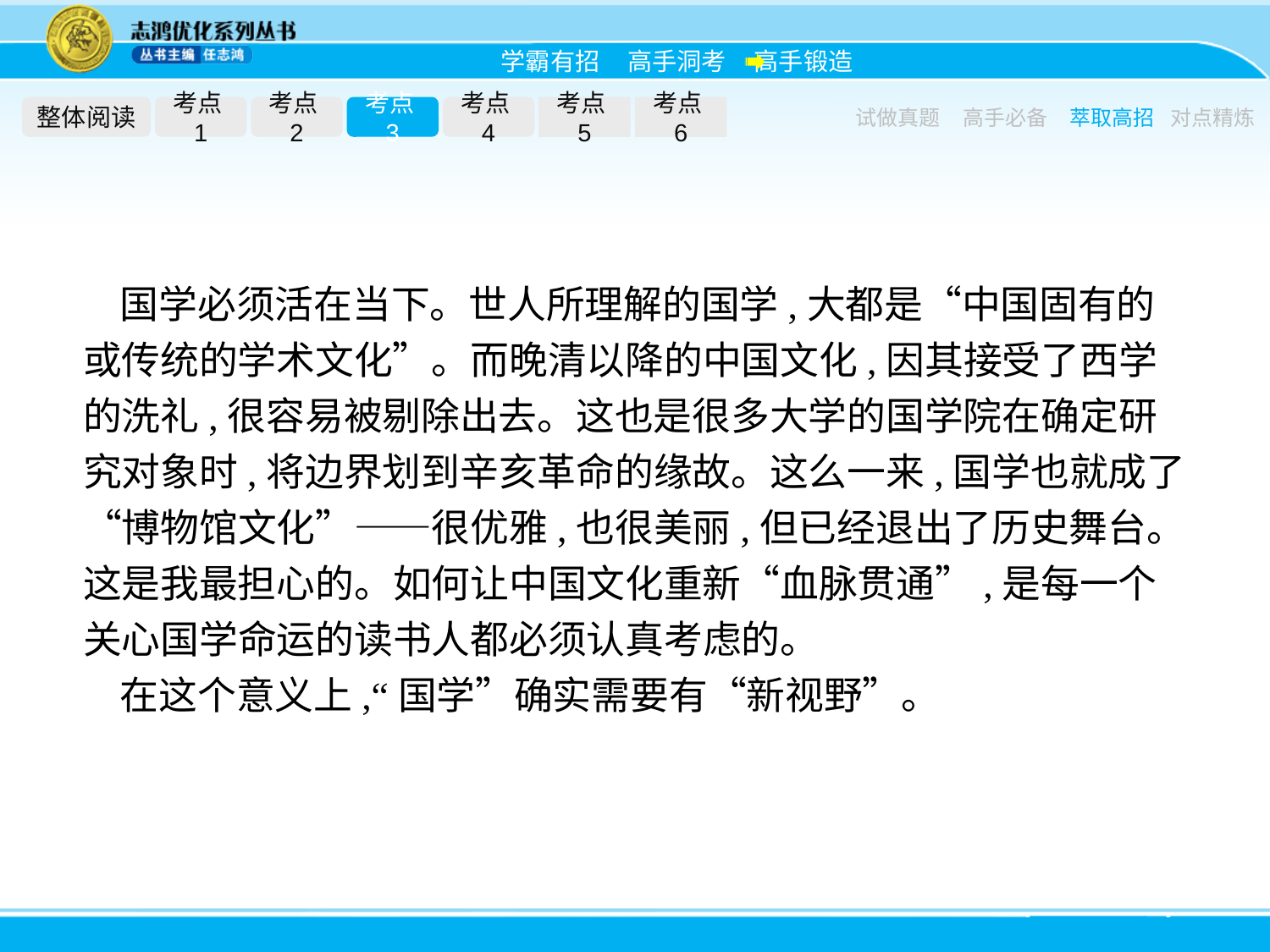

整体阅读
考点1
考点2
考点3
考点4
考点5
考点6
试做真题
高手必备
萃取高招
对点精炼
国学必须活在当下。世人所理解的国学,大都是“中国固有的或传统的学术文化”。而晚清以降的中国文化,因其接受了西学的洗礼,很容易被剔除出去。这也是很多大学的国学院在确定研究对象时,将边界划到辛亥革命的缘故。这么一来,国学也就成了“博物馆文化”——很优雅,也很美丽,但已经退出了历史舞台。这是我最担心的。如何让中国文化重新“血脉贯通”,是每一个关心国学命运的读书人都必须认真考虑的。
在这个意义上,“国学”确实需要有“新视野”。